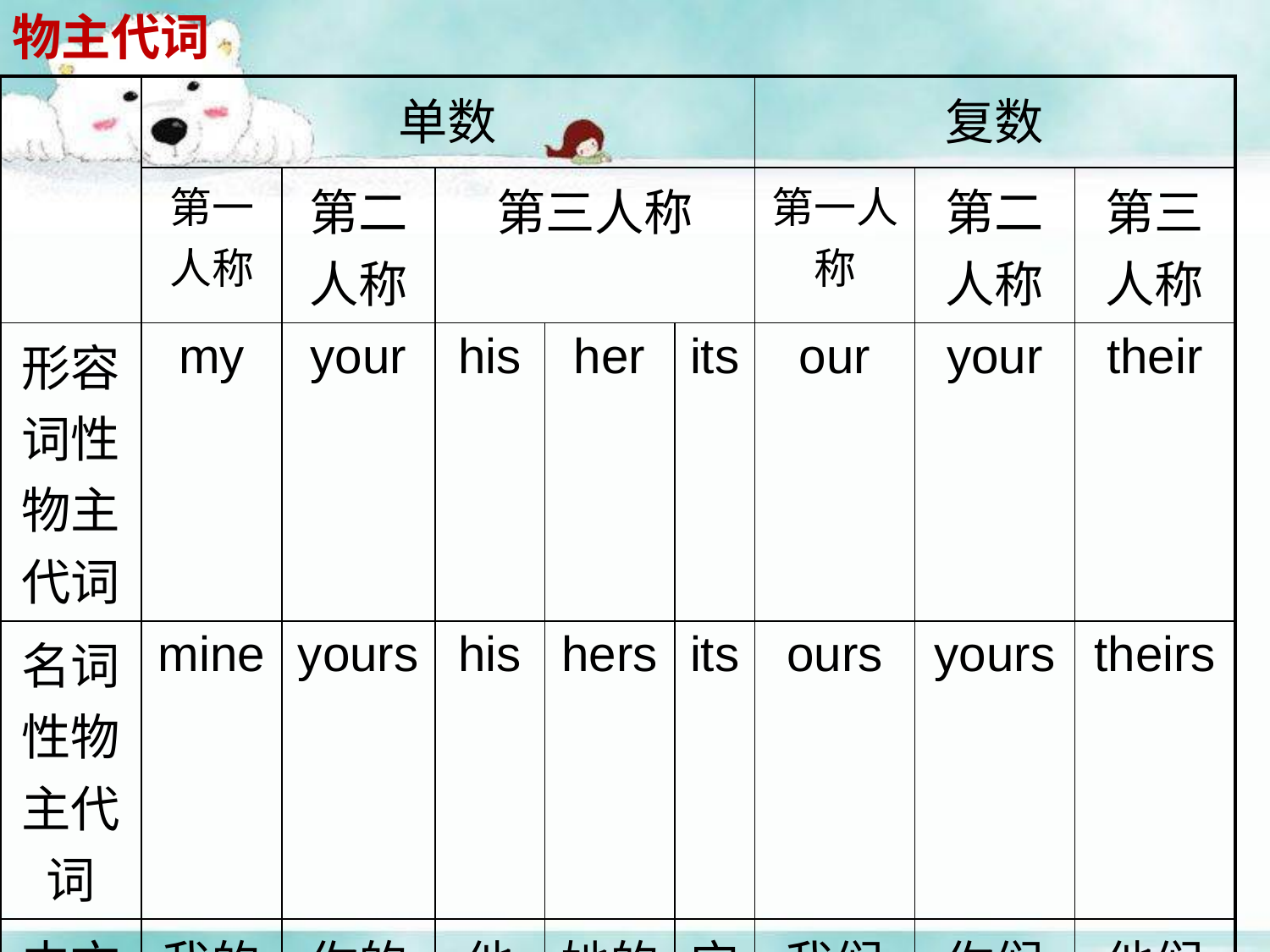

物主代词
|  | 单数 |  |  |  |  | 复数 |  |  |
| --- | --- | --- | --- | --- | --- | --- | --- | --- |
|  | 第一人称 | 第二人称 | 第三人称 |  |  | 第一人称 | 第二人称 | 第三人称 |
| 形容词性物主代词 | my | your | his | her | its | our | your | their |
| 名词性物主代词 | mine | yours | his | hers | its | ours | yours | theirs |
| 中文 | 我的 | 你的 | 他的 | 她的 | 它的 | 我们的 | 你们的 | 他们的 |